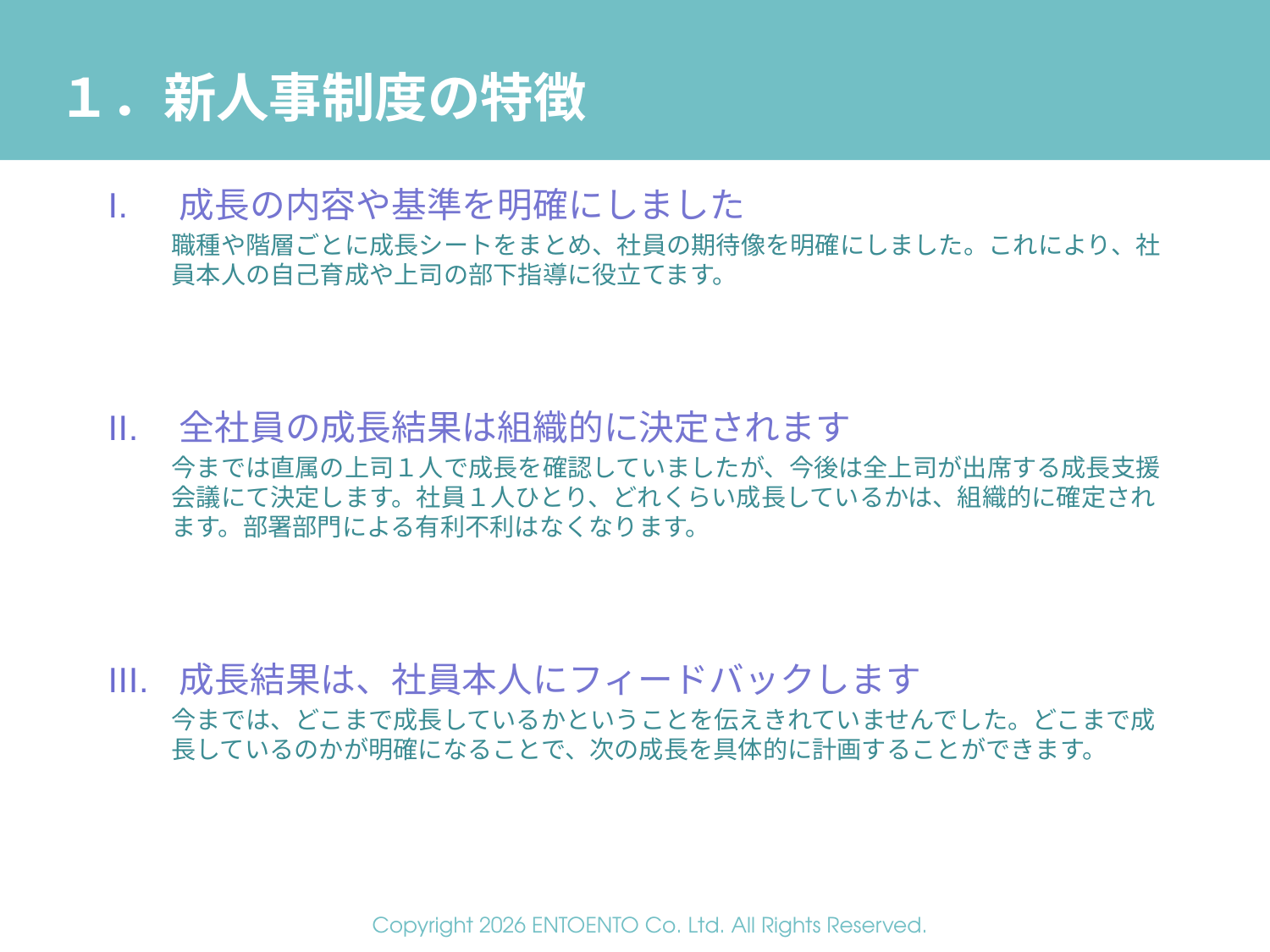

# １．新人事制度の特徴
成長の内容や基準を明確にしました
職種や階層ごとに成長シートをまとめ、社員の期待像を明確にしました。これにより、社員本人の自己育成や上司の部下指導に役立てます。

全社員の成長結果は組織的に決定されます
今までは直属の上司１人で成長を確認していましたが、今後は全上司が出席する成長支援会議にて決定します。社員１人ひとり、どれくらい成長しているかは、組織的に確定されます。部署部門による有利不利はなくなります。

成長結果は、社員本人にフィードバックします
今までは、どこまで成長しているかということを伝えきれていませんでした。どこまで成長しているのかが明確になることで、次の成長を具体的に計画することができます。

Copyright 2026 ENTOENTO Co. Ltd. All Rights Reserved.